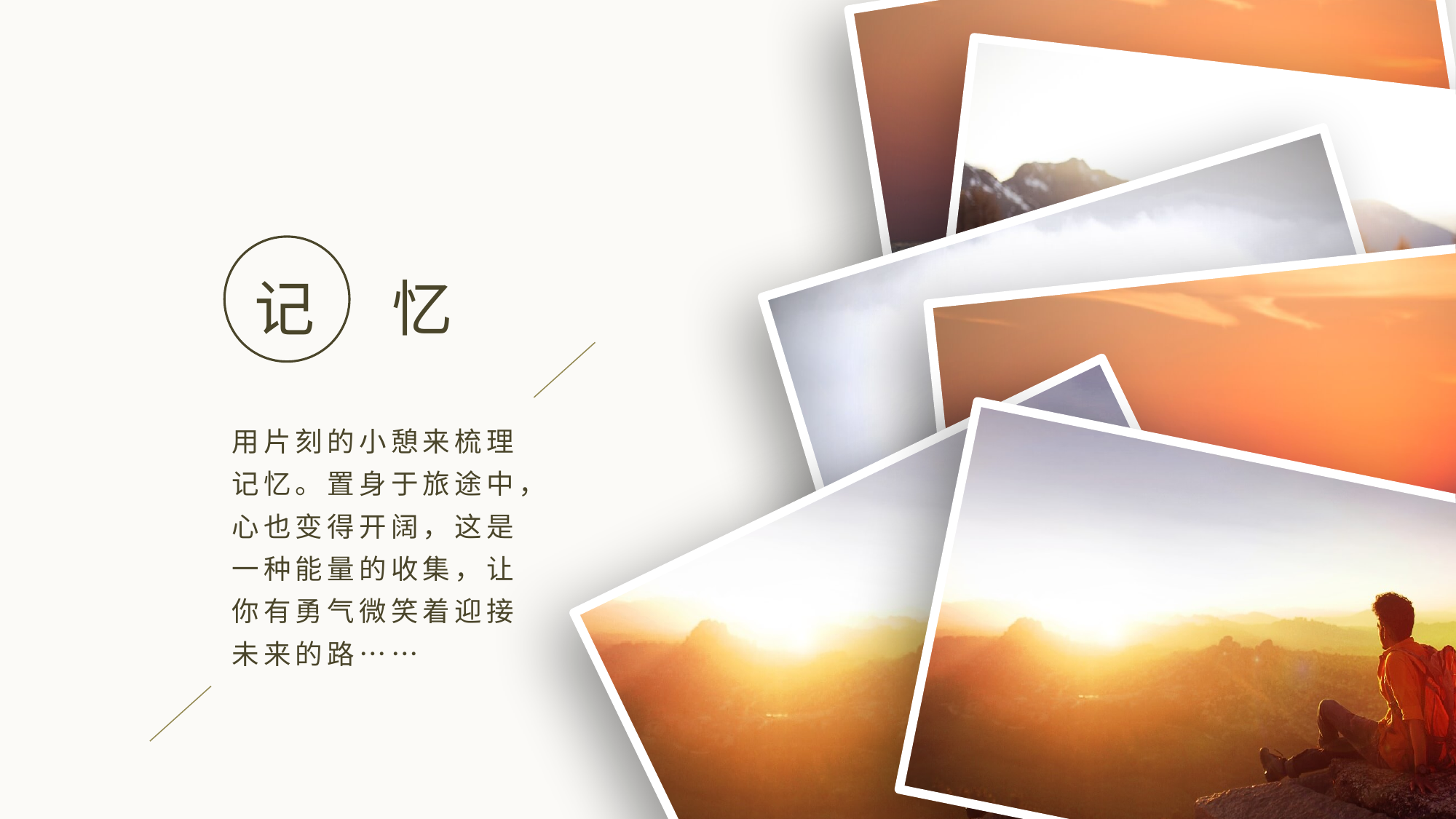

记    忆

用片刻的小憩来梳理记忆。置身于旅途中，心也变得开阔，这是一种能量的收集，让你有勇气微笑着迎接未来的路……